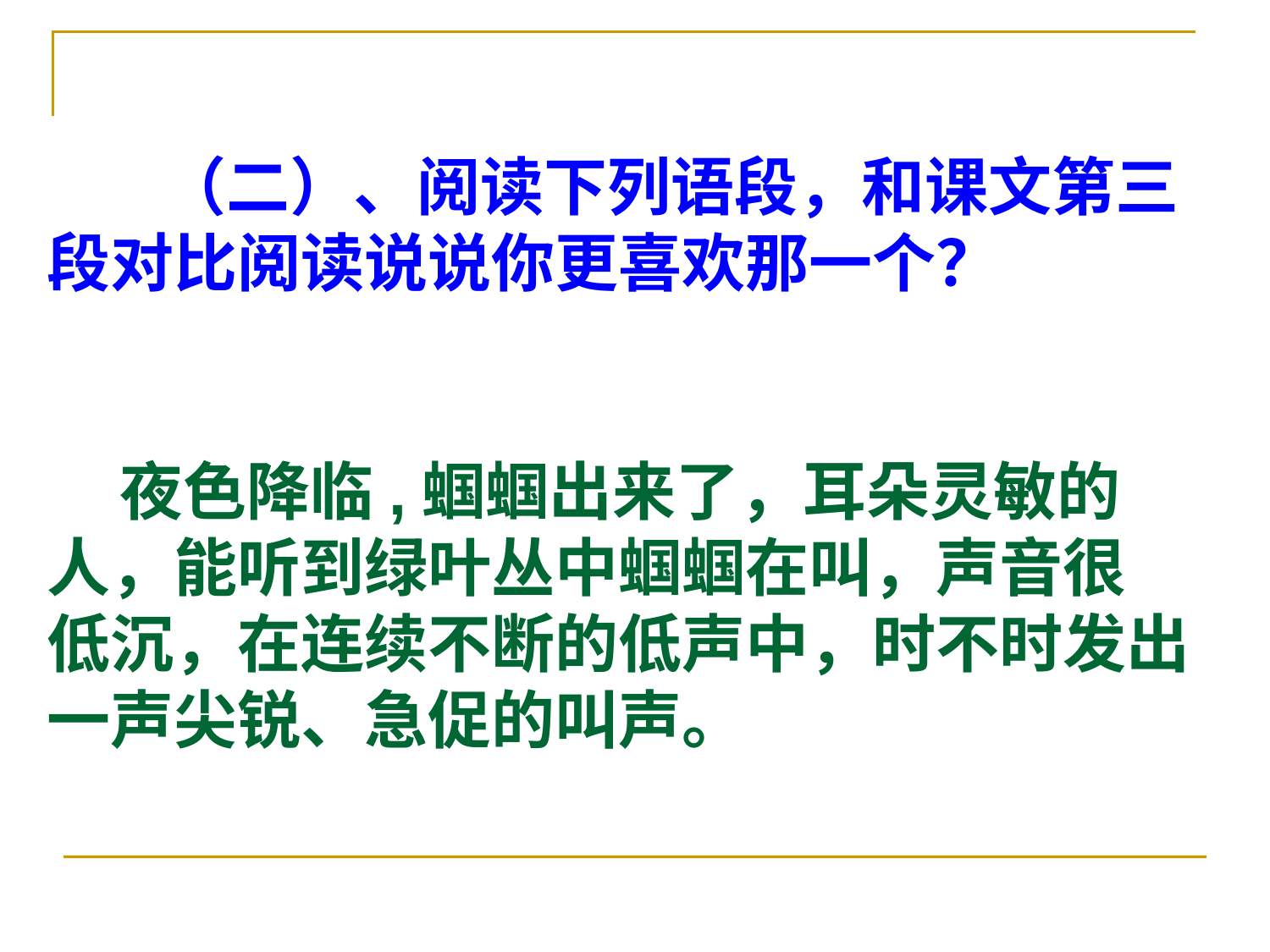

（二）、阅读下列语段，和课文第三段对比阅读说说你更喜欢那一个？

    夜色降临,蝈蝈出来了，耳朵灵敏的人，能听到绿叶丛中蝈蝈在叫，声音很
低沉，在连续不断的低声中，时不时发出一声尖锐、急促的叫声。